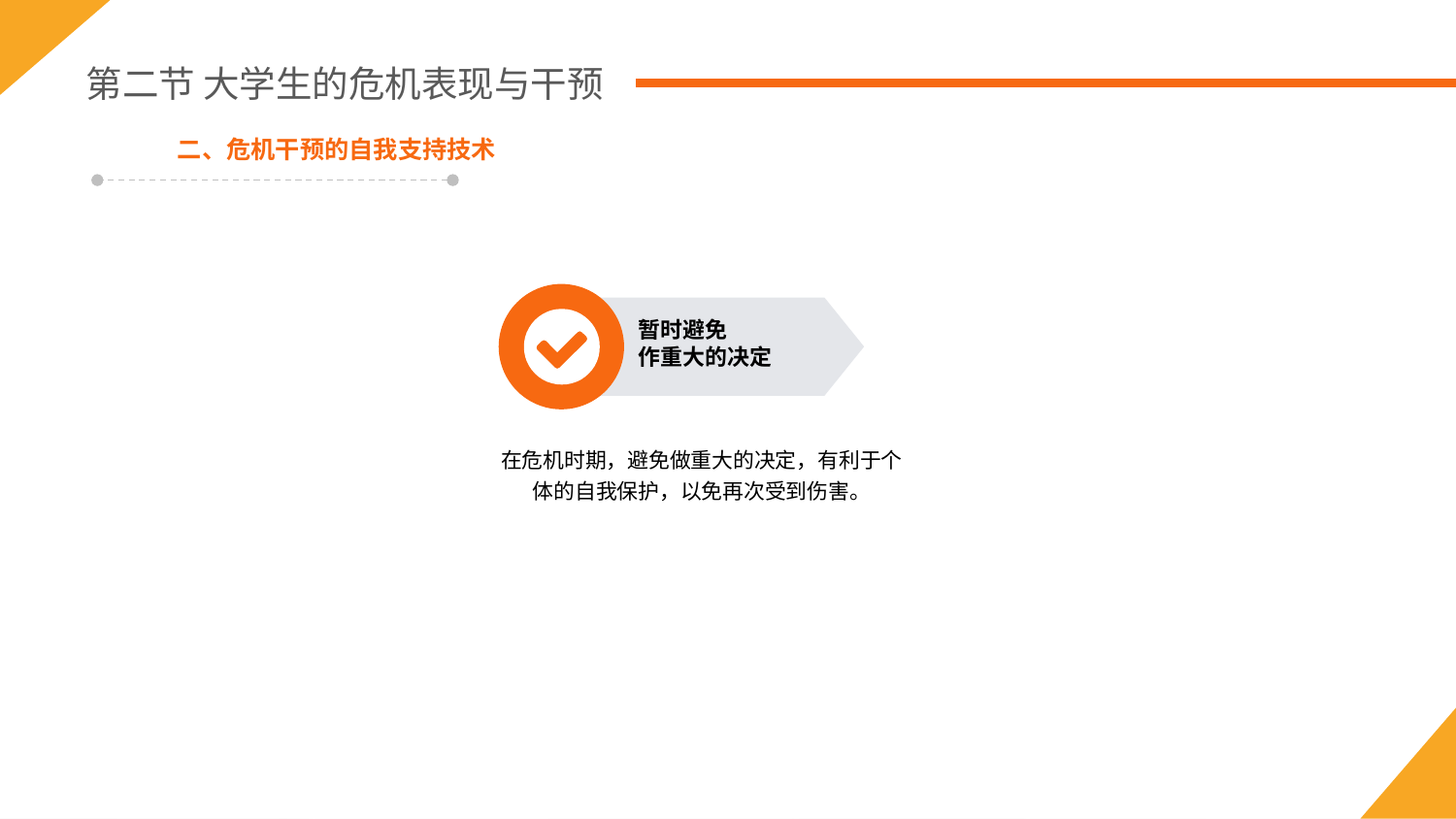

第二节 大学生的危机表现与干预
二、危机干预的自我支持技术

暂时避免
作重大的决定
在危机时期，避免做重大的决定，有利于个体的自我保护，以免再次受到伤害。